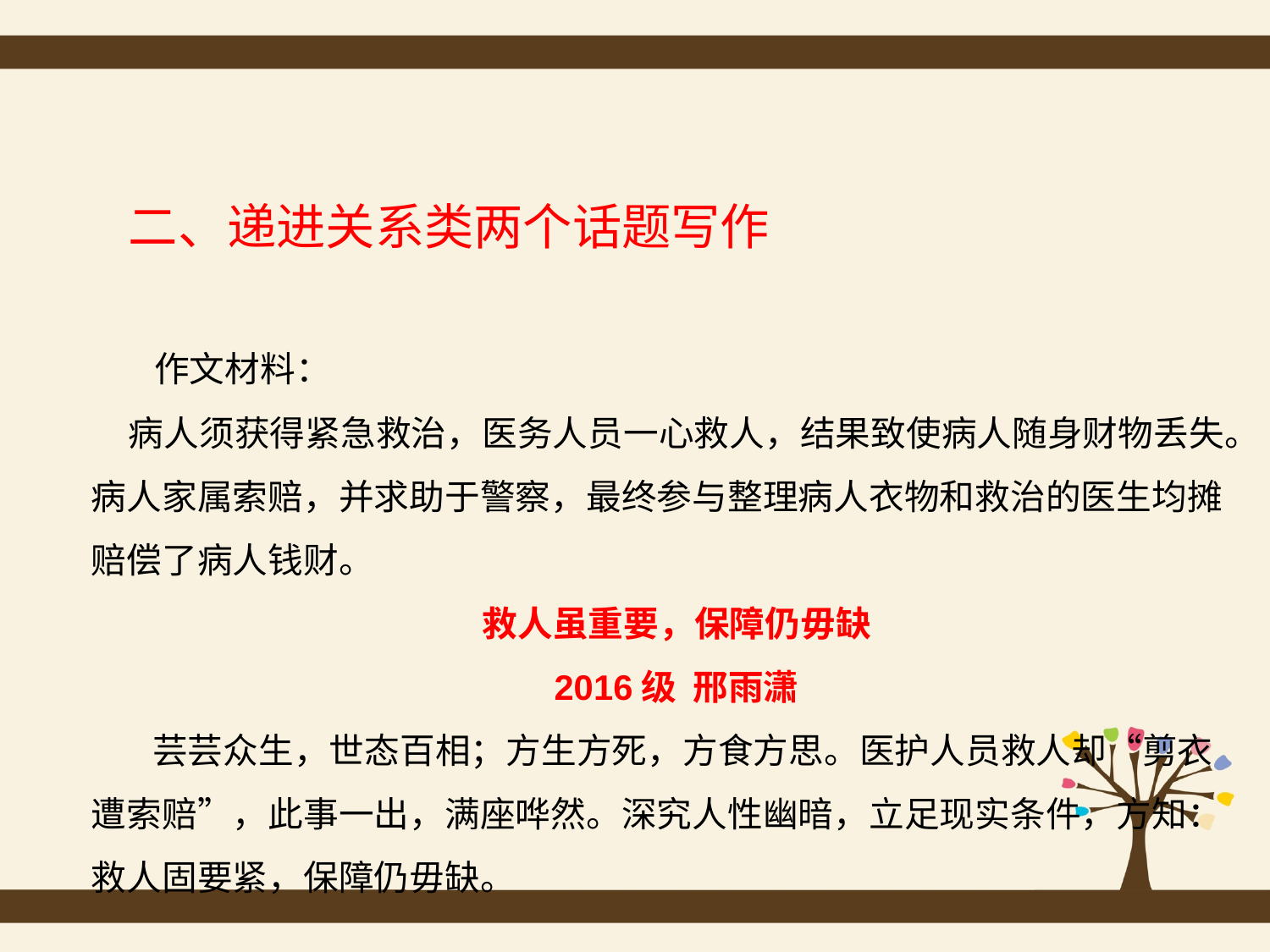

二、递进关系类两个话题写作

  作文材料：
病人须获得紧急救治，医务人员一心救人，结果致使病人随身财物丢失。病人家属索赔，并求助于警察，最终参与整理病人衣物和救治的医生均摊赔偿了病人钱财。
救人虽重要，保障仍毋缺
2016级  邢雨潇
  芸芸众生，世态百相；方生方死，方食方思。医护人员救人却“剪衣遭索赔”，此事一出，满座哗然。深究人性幽暗，立足现实条件，方知：救人固要紧，保障仍毋缺。